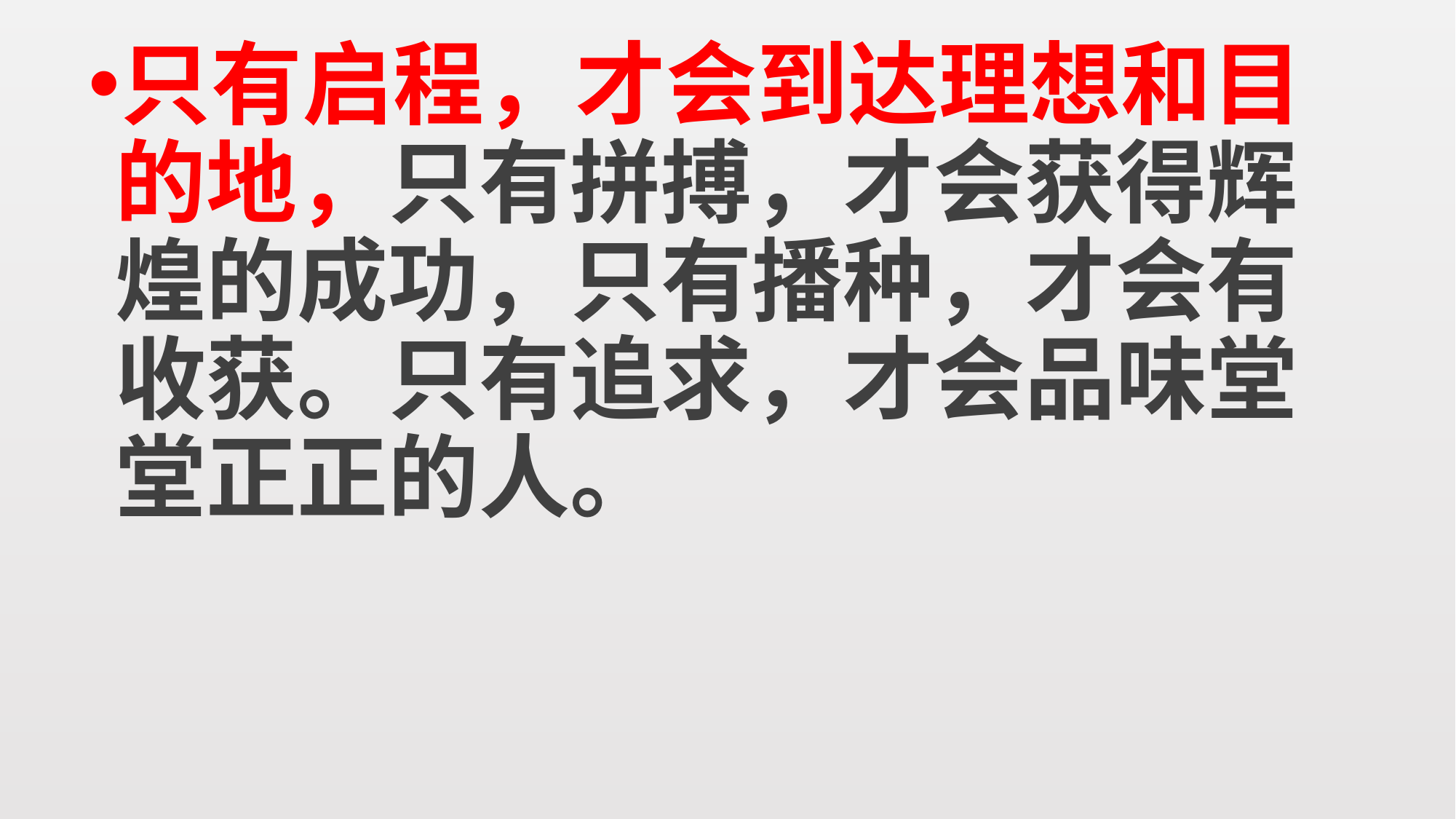

只有启程，才会到达理想和目的地，只有拼搏，才会获得辉煌的成功，只有播种，才会有收获。只有追求，才会品味堂堂正正的人。